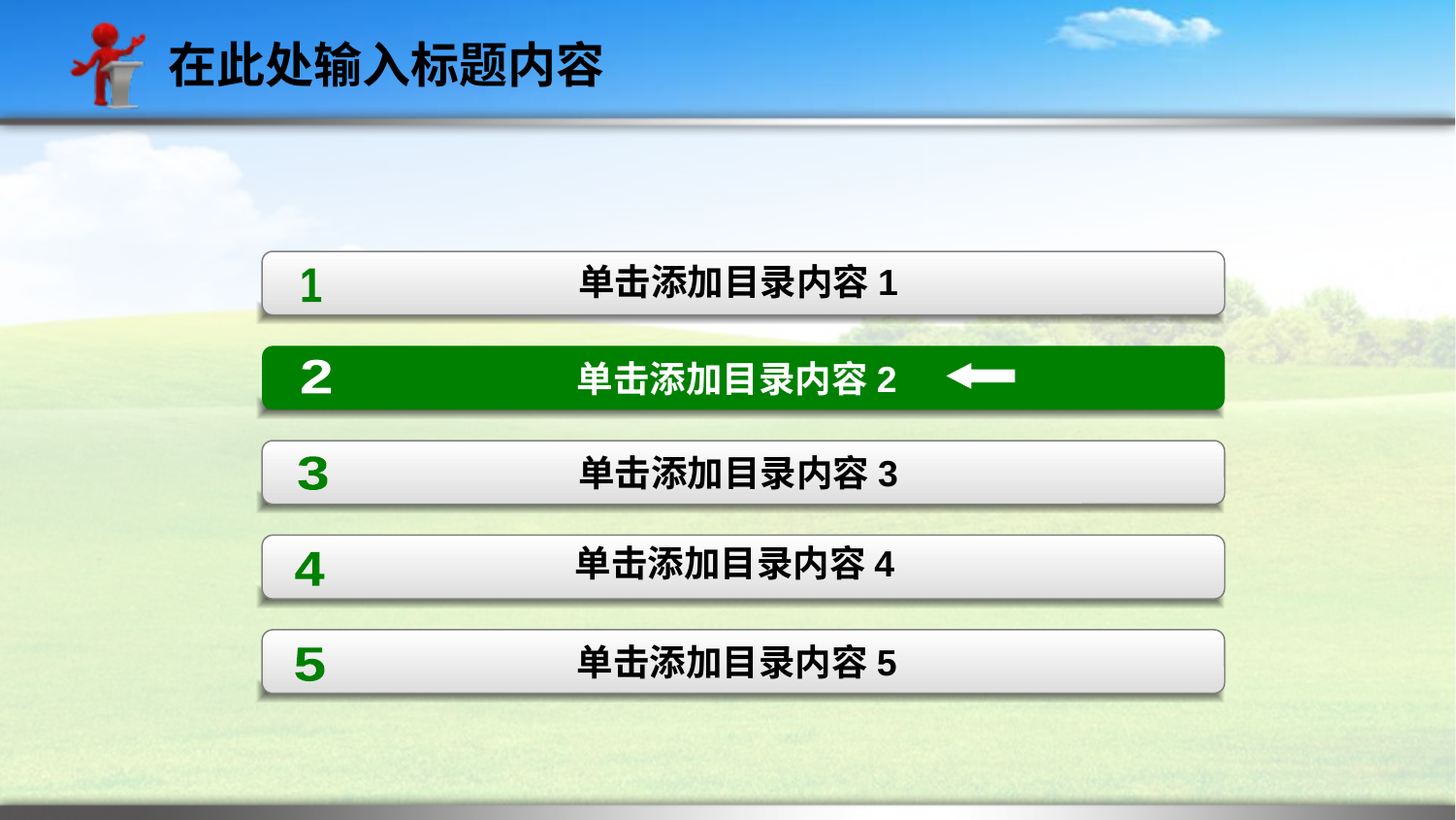

在此处输入标题内容
   单击添加目录内容1

1

单击添加目录内容2
2

    单击添加目录内容3

3

单击添加目录内容4

4

单击添加目录内容5

5